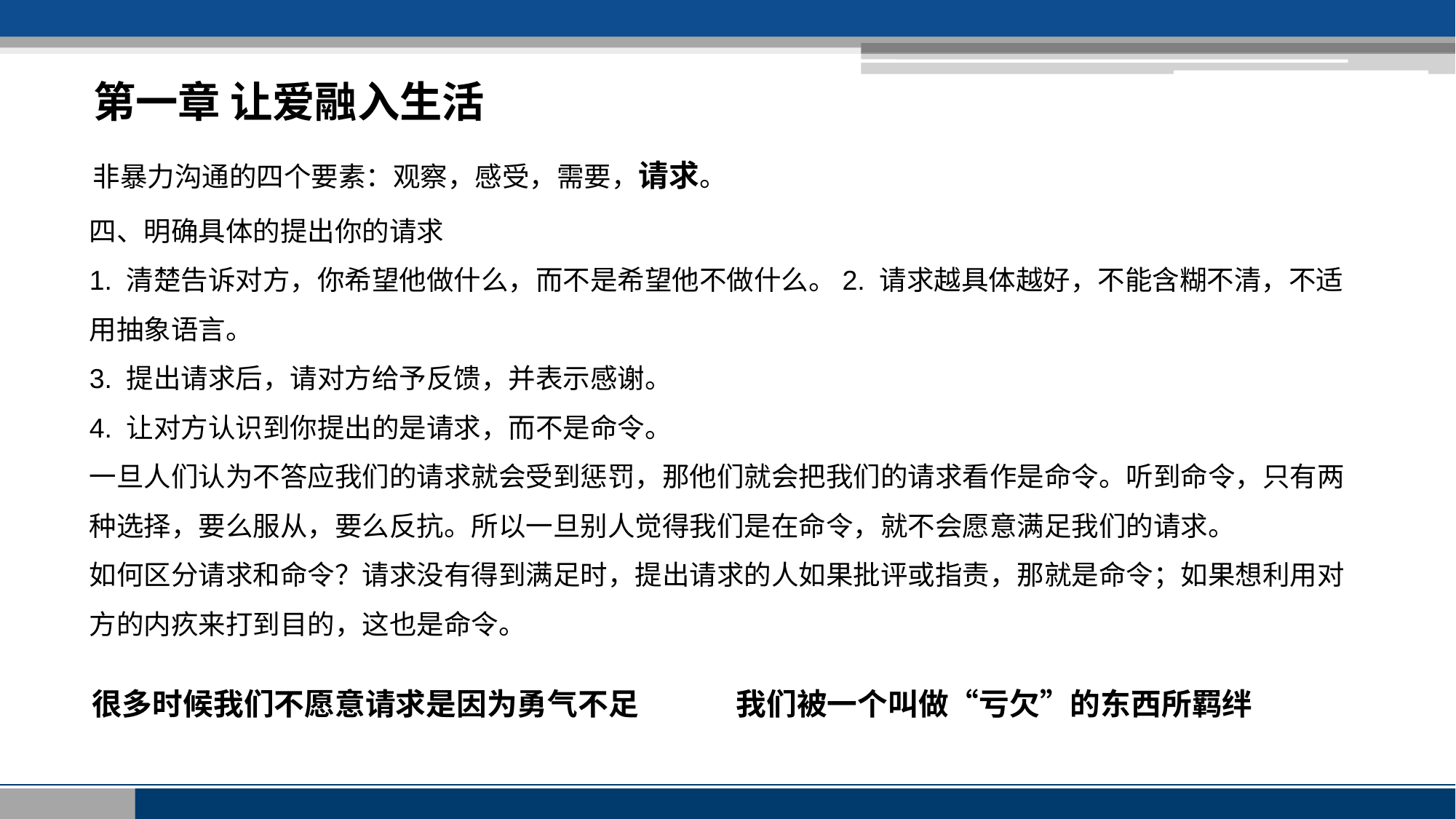

第一章 让爱融入生活
非暴力沟通的四个要素：观察，感受，需要，请求。
四、明确具体的提出你的请求
1. 清楚告诉对方，你希望他做什么，而不是希望他不做什么。2. 请求越具体越好，不能含糊不清，不适用抽象语言。
3. 提出请求后，请对方给予反馈，并表示感谢。
4. 让对方认识到你提出的是请求，而不是命令。
一旦人们认为不答应我们的请求就会受到惩罚，那他们就会把我们的请求看作是命令。听到命令，只有两种选择，要么服从，要么反抗。所以一旦别人觉得我们是在命令，就不会愿意满足我们的请求。
如何区分请求和命令？请求没有得到满足时，提出请求的人如果批评或指责，那就是命令；如果想利用对方的内疚来打到目的，这也是命令。
很多时候我们不愿意请求是因为勇气不足
我们被一个叫做“亏欠”的东西所羁绊